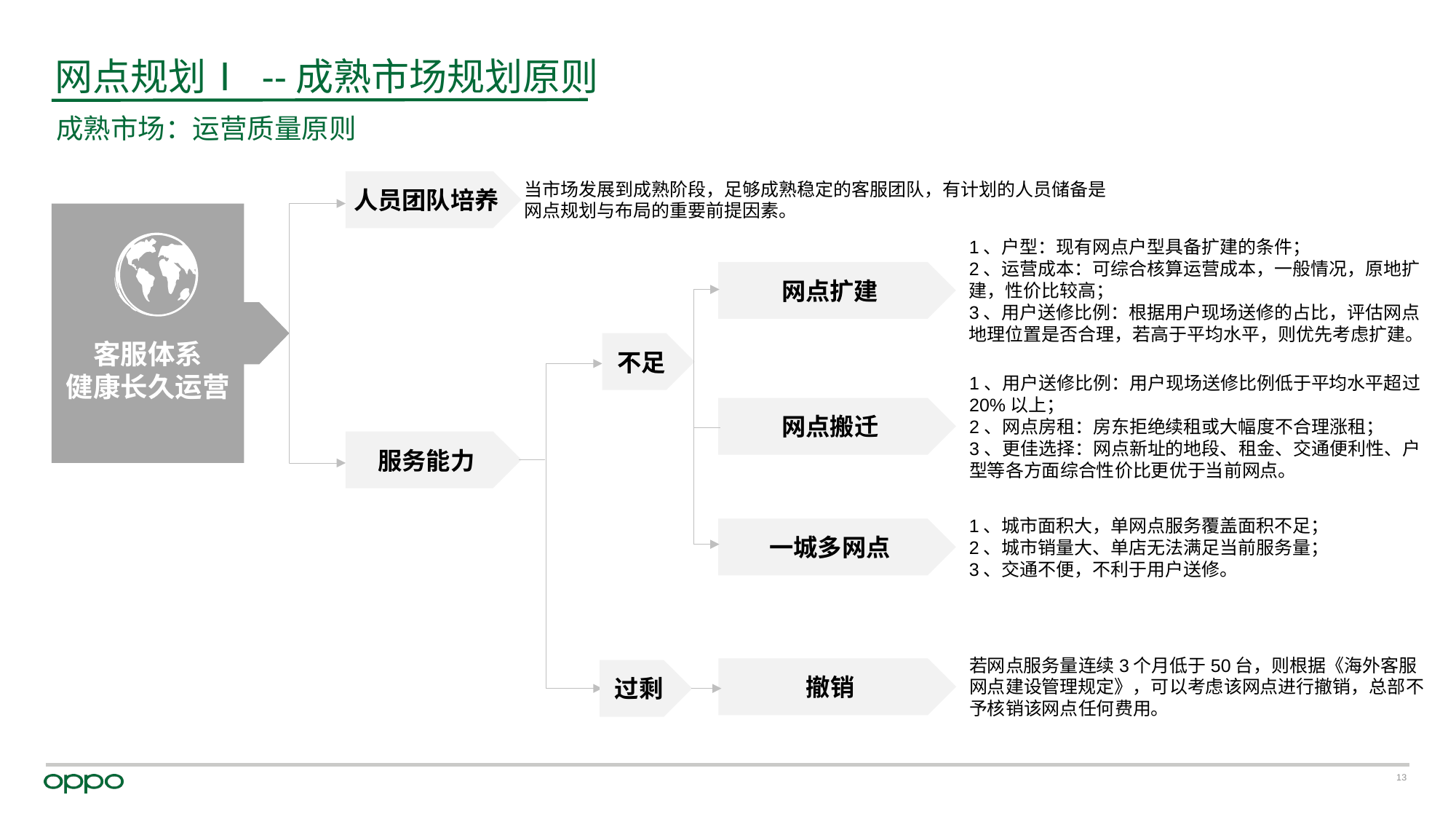

网点规划Ⅰ --成熟市场规划原则
成熟市场：运营质量原则
当市场发展到成熟阶段，足够成熟稳定的客服团队，有计划的人员储备是网点规划与布局的重要前提因素。
人员团队培养

客服体系
健康长久运营

1、户型：现有网点户型具备扩建的条件；
2、运营成本：可综合核算运营成本，一般情况，原地扩建，性价比较高；
3、用户送修比例：根据用户现场送修的占比，评估网点地理位置是否合理，若高于平均水平，则优先考虑扩建。
网点扩建
不足
网点搬迁
1、用户送修比例：用户现场送修比例低于平均水平超过20%以上；
2、网点房租：房东拒绝续租或大幅度不合理涨租；
3、更佳选择：网点新址的地段、租金、交通便利性、户型等各方面综合性价比更优于当前网点。
服务能力
1、城市面积大，单网点服务覆盖面积不足；
2、城市销量大、单店无法满足当前服务量；
3、交通不便，不利于用户送修。
一城多网点
若网点服务量连续3个月低于50台，则根据《海外客服网点建设管理规定》，可以考虑该网点进行撤销，总部不予核销该网点任何费用。
撤销
过剩